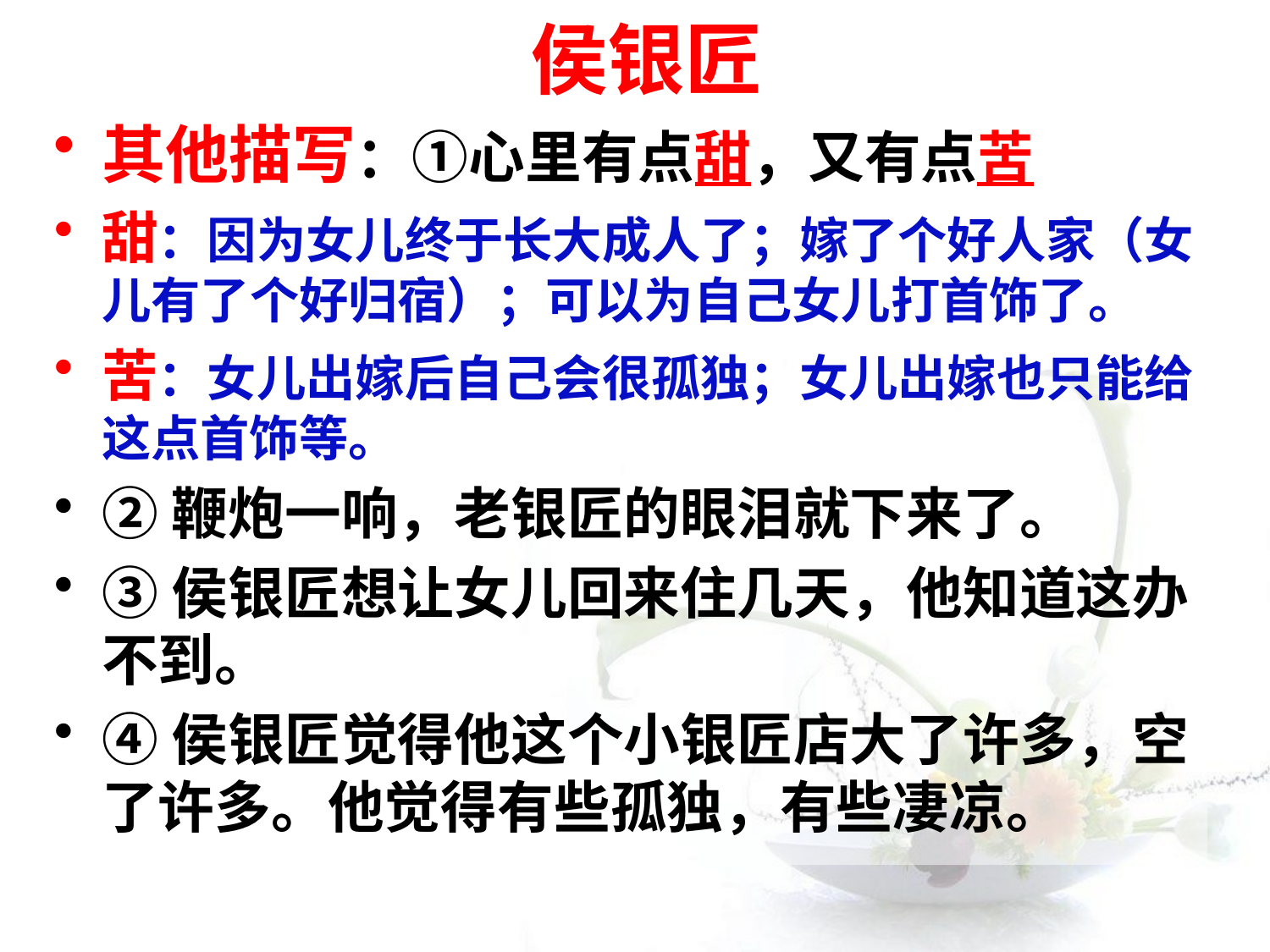

# 侯银匠
其他描写：①心里有点甜，又有点苦
甜：因为女儿终于长大成人了；嫁了个好人家（女儿有了个好归宿）；可以为自己女儿打首饰了。
苦：女儿出嫁后自己会很孤独；女儿出嫁也只能给这点首饰等。
②鞭炮一响，老银匠的眼泪就下来了。
③侯银匠想让女儿回来住几天，他知道这办不到。
④侯银匠觉得他这个小银匠店大了许多，空了许多。他觉得有些孤独，有些凄凉。